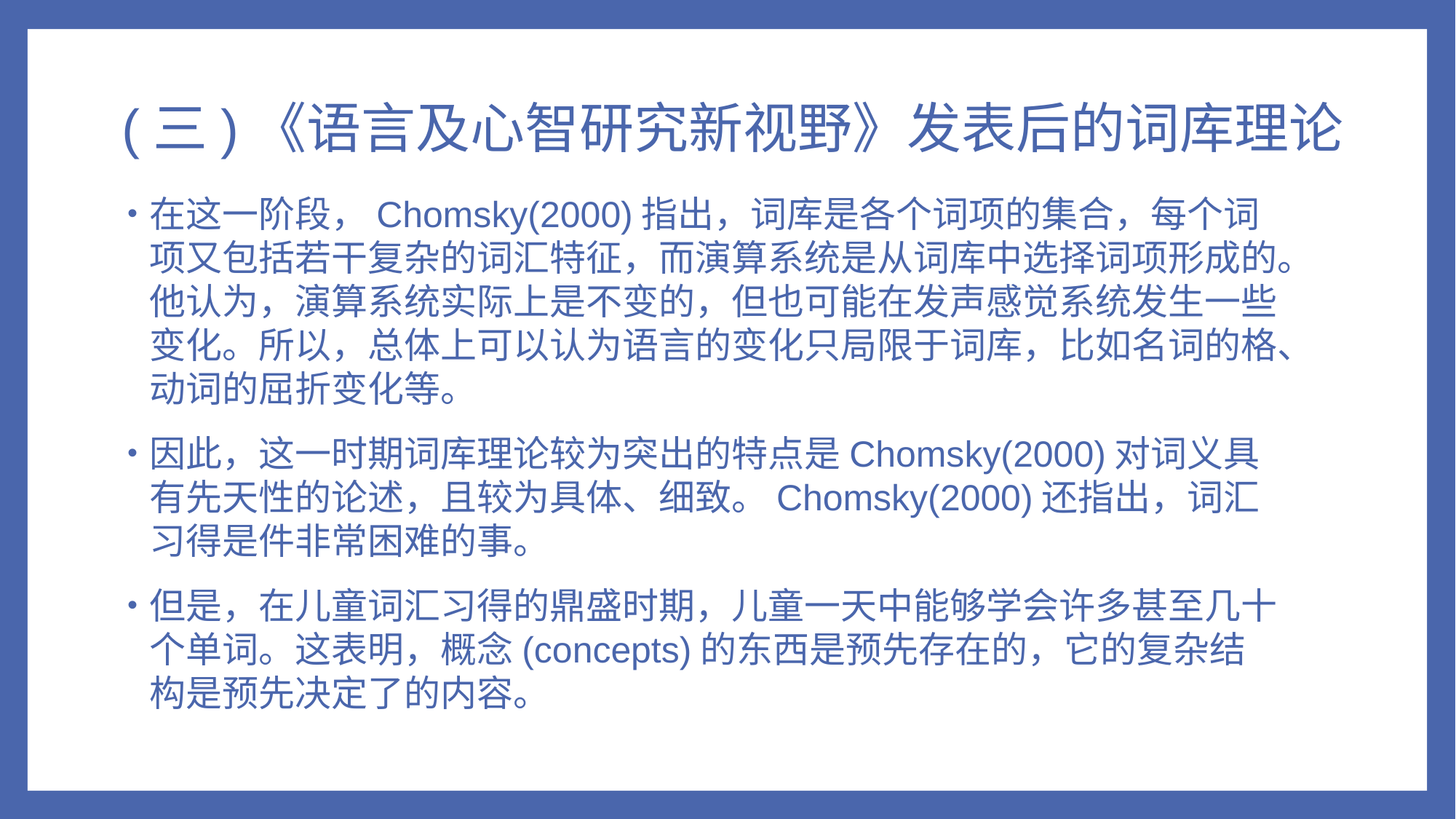

# (三)《语言及心智研究新视野》发表后的词库理论
在这一阶段，Chomsky(2000)指出，词库是各个词项的集合，每个词项又包括若干复杂的词汇特征，而演算系统是从词库中选择词项形成的。他认为，演算系统实际上是不变的，但也可能在发声感觉系统发生一些变化。所以，总体上可以认为语言的变化只局限于词库，比如名词的格、动词的屈折变化等。
因此，这一时期词库理论较为突出的特点是Chomsky(2000)对词义具有先天性的论述，且较为具体、细致。Chomsky(2000)还指出，词汇习得是件非常困难的事。
但是，在儿童词汇习得的鼎盛时期，儿童一天中能够学会许多甚至几十个单词。这表明，概念(concepts)的东西是预先存在的，它的复杂结构是预先决定了的内容。